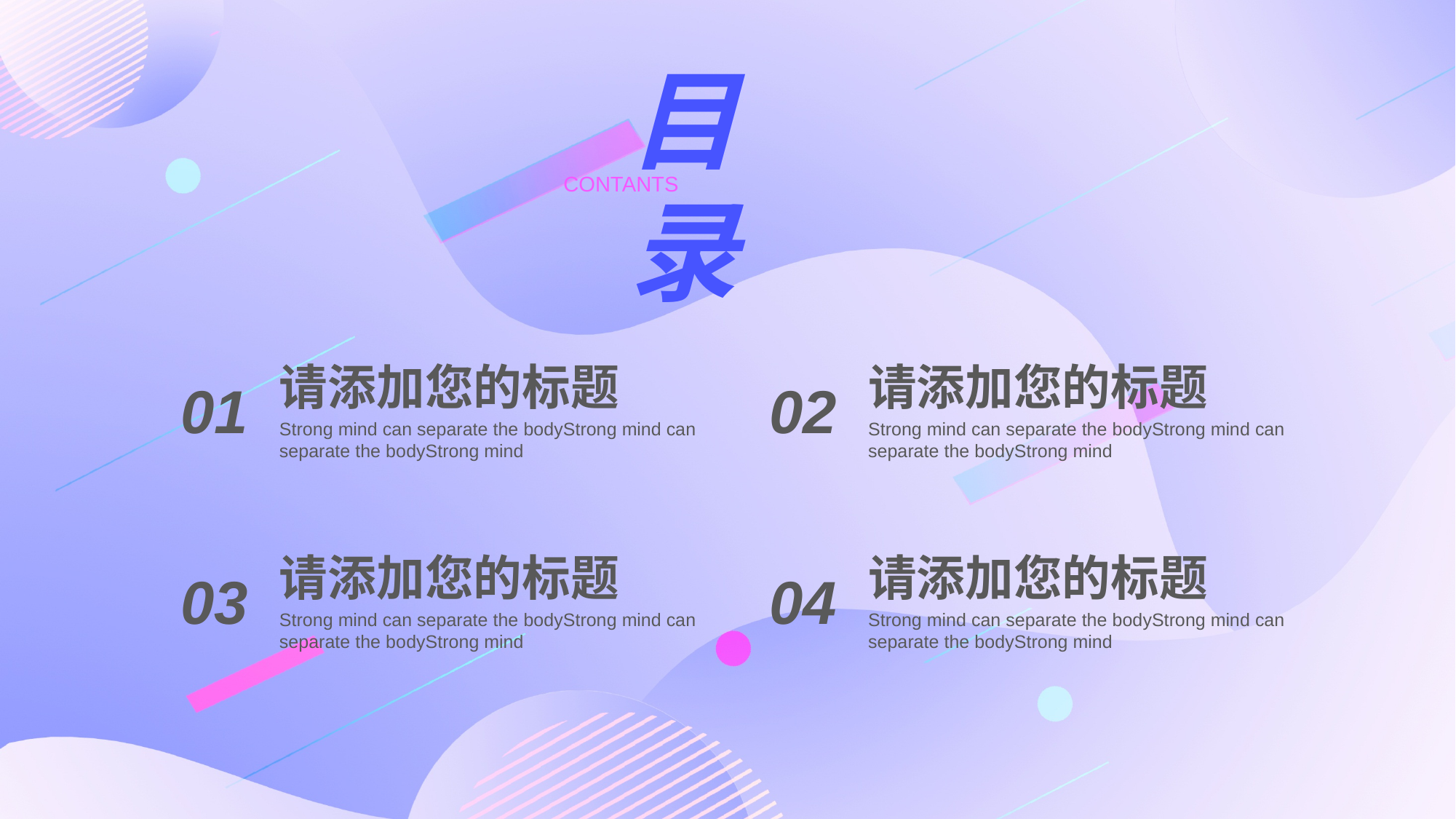

行业PPT模板http://www.1ppt.com/hangye/
目 录
CONTANTS
请添加您的标题
请添加您的标题
01
02
Strong mind can separate the bodyStrong mind can separate the bodyStrong mind
Strong mind can separate the bodyStrong mind can separate the bodyStrong mind
请添加您的标题
请添加您的标题
03
04
Strong mind can separate the bodyStrong mind can separate the bodyStrong mind
Strong mind can separate the bodyStrong mind can separate the bodyStrong mind